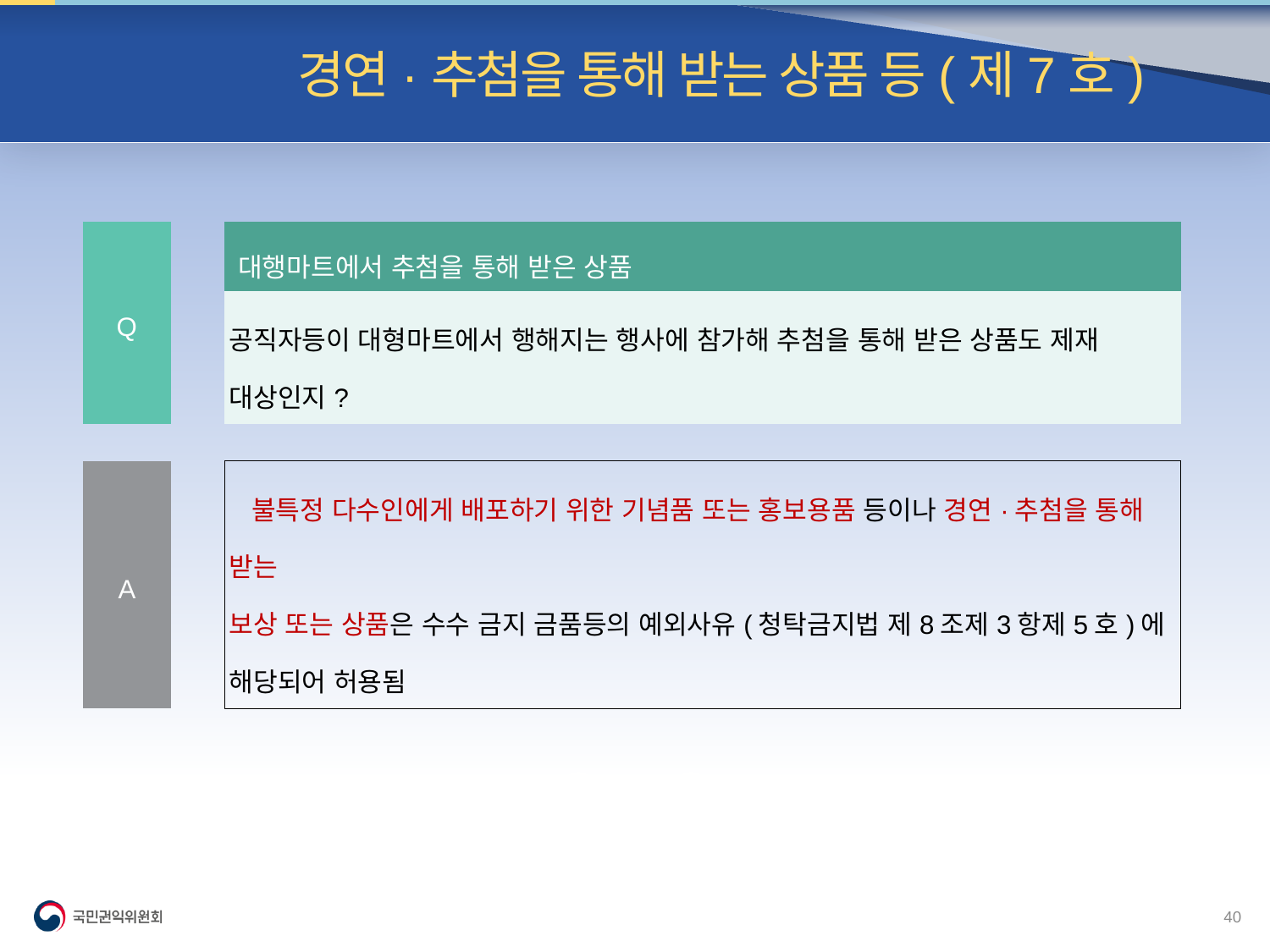

빈발 질의| 경연·추첨을 통해 받는 상품 등(제7호)

| Q |  | 대행마트에서 추첨을 통해 받은 상품 |
| --- | --- | --- |
|  |  | 공직자등이 대형마트에서 행해지는 행사에 참가해 추첨을 통해 받은 상품도 제재 대상인지? |
|  |  |  |
| A |  | 불특정 다수인에게 배포하기 위한 기념품 또는 홍보용품 등이나 경연·추첨을 통해 받는 보상 또는 상품은 수수 금지 금품등의 예외사유(청탁금지법 제8조제3항제5호)에 해당되어 허용됨 |

40